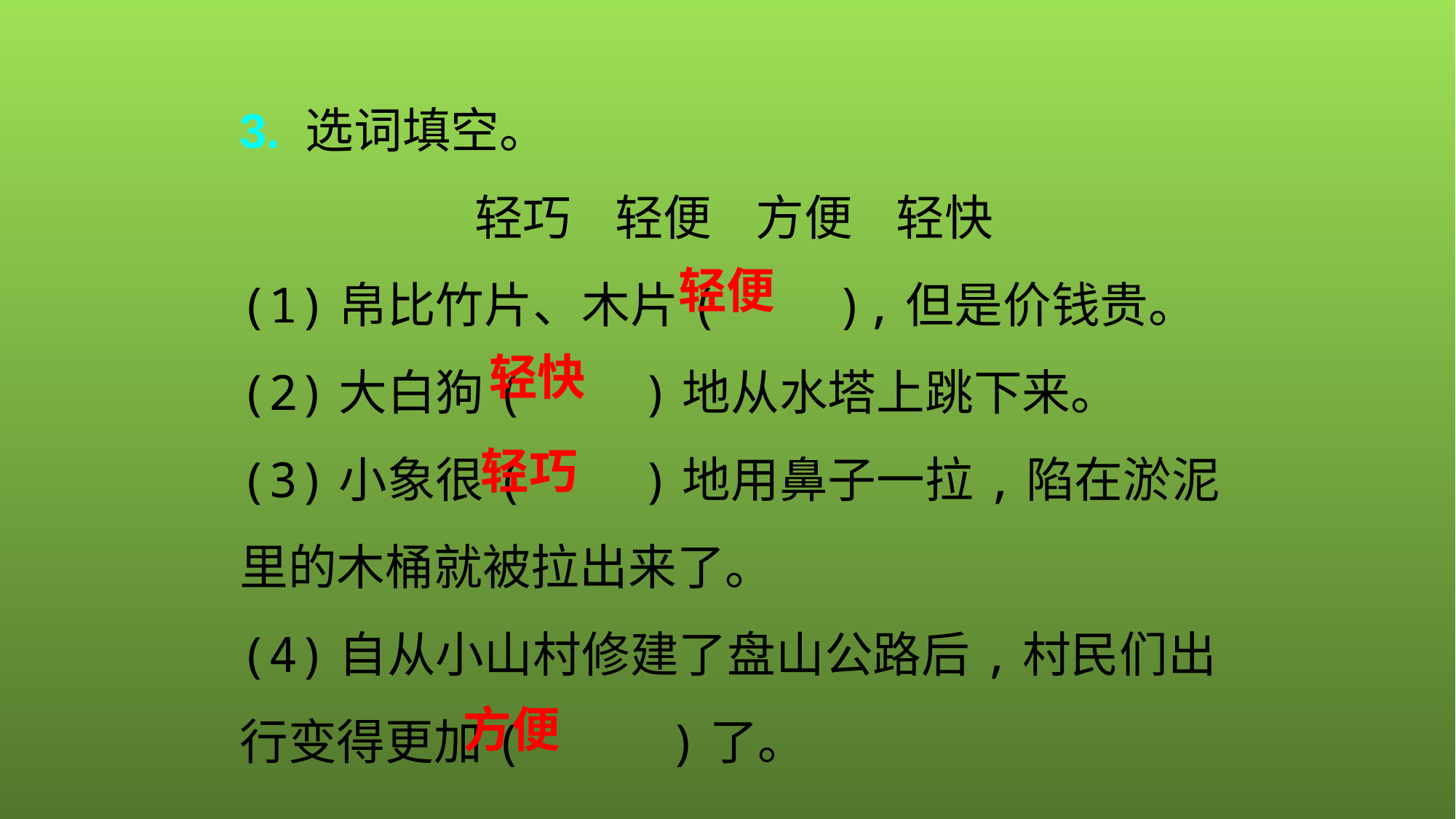

3. 选词填空。
轻巧    轻便    方便    轻快
(1)帛比竹片、木片(    ),但是价钱贵。
(2)大白狗(    )地从水塔上跳下来。
(3)小象很(    )地用鼻子一拉,陷在淤泥里的木桶就被拉出来了。
(4)自从小山村修建了盘山公路后,村民们出行变得更加(     )了。
轻便
轻快
轻巧
方便